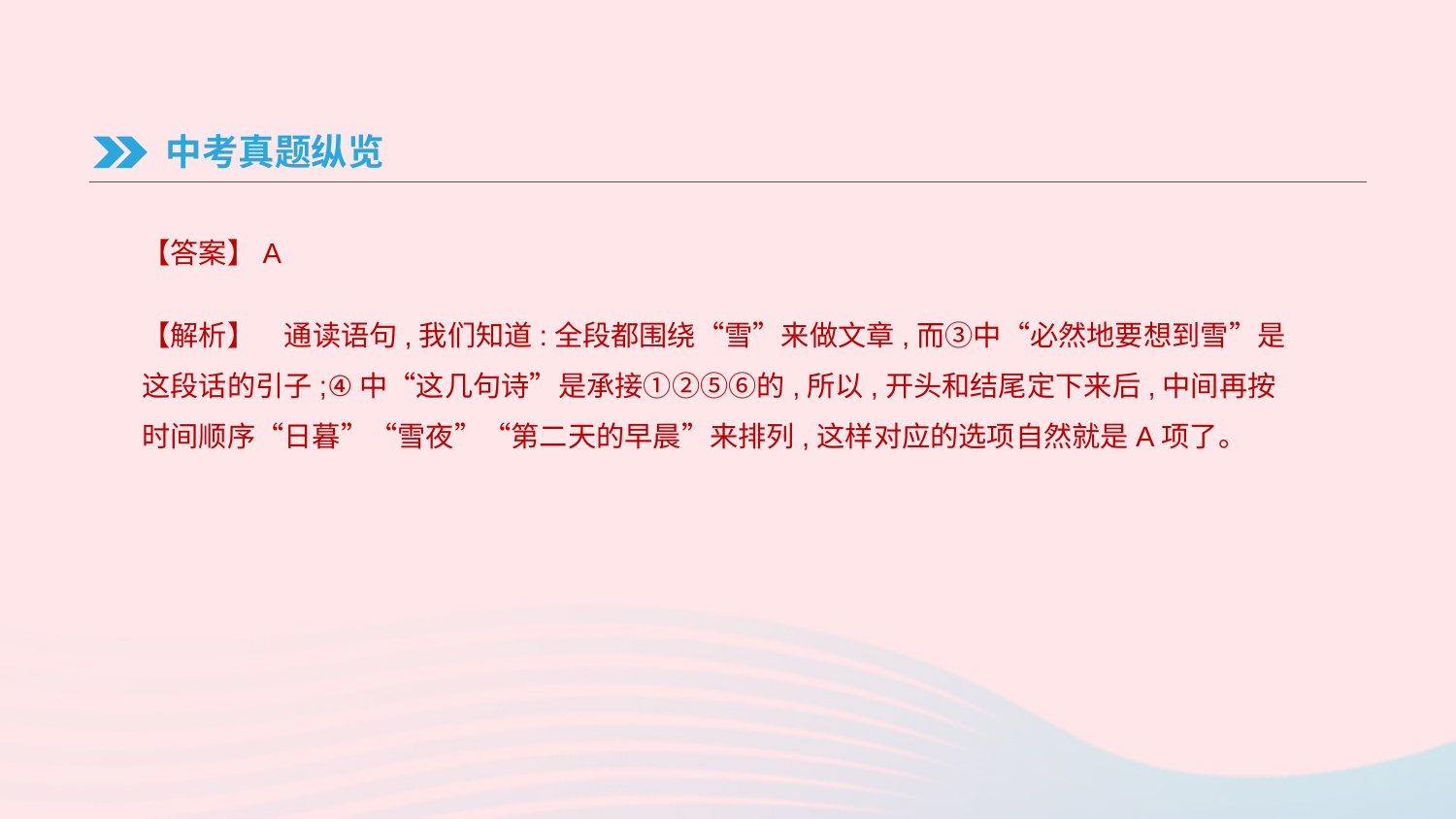

中考真题纵览

【答案】A
【解析】　通读语句,我们知道:全段都围绕“雪”来做文章,而③中“必然地要想到雪”是这段话的引子;④中“这几句诗”是承接①②⑤⑥的,所以,开头和结尾定下来后,中间再按时间顺序“日暮”“雪夜”“第二天的早晨”来排列,这样对应的选项自然就是A项了。